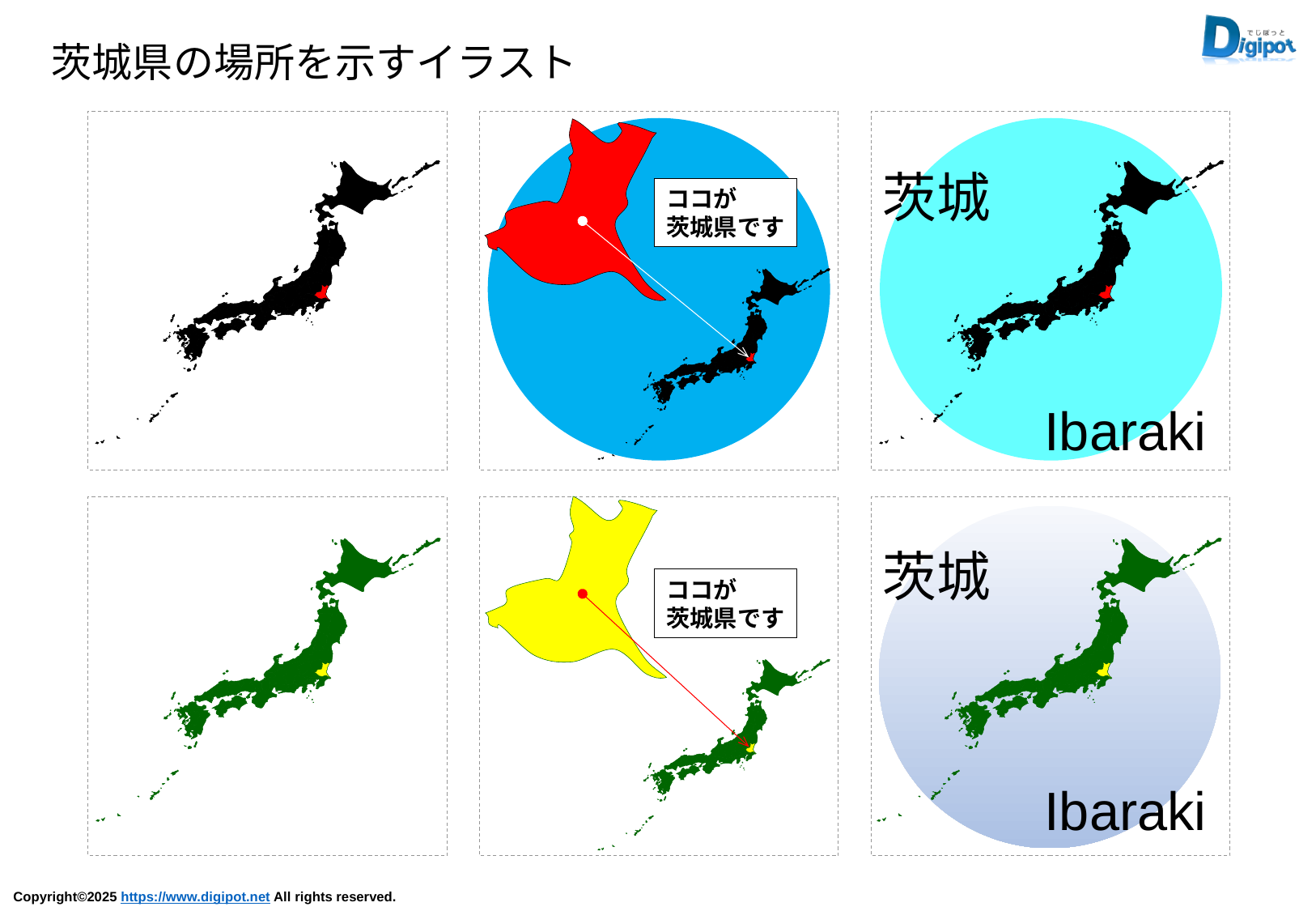

茨城県の場所を示すイラスト

ココが
茨城県です

茨城

Ibaraki

ココが
茨城県です

茨城

Ibaraki